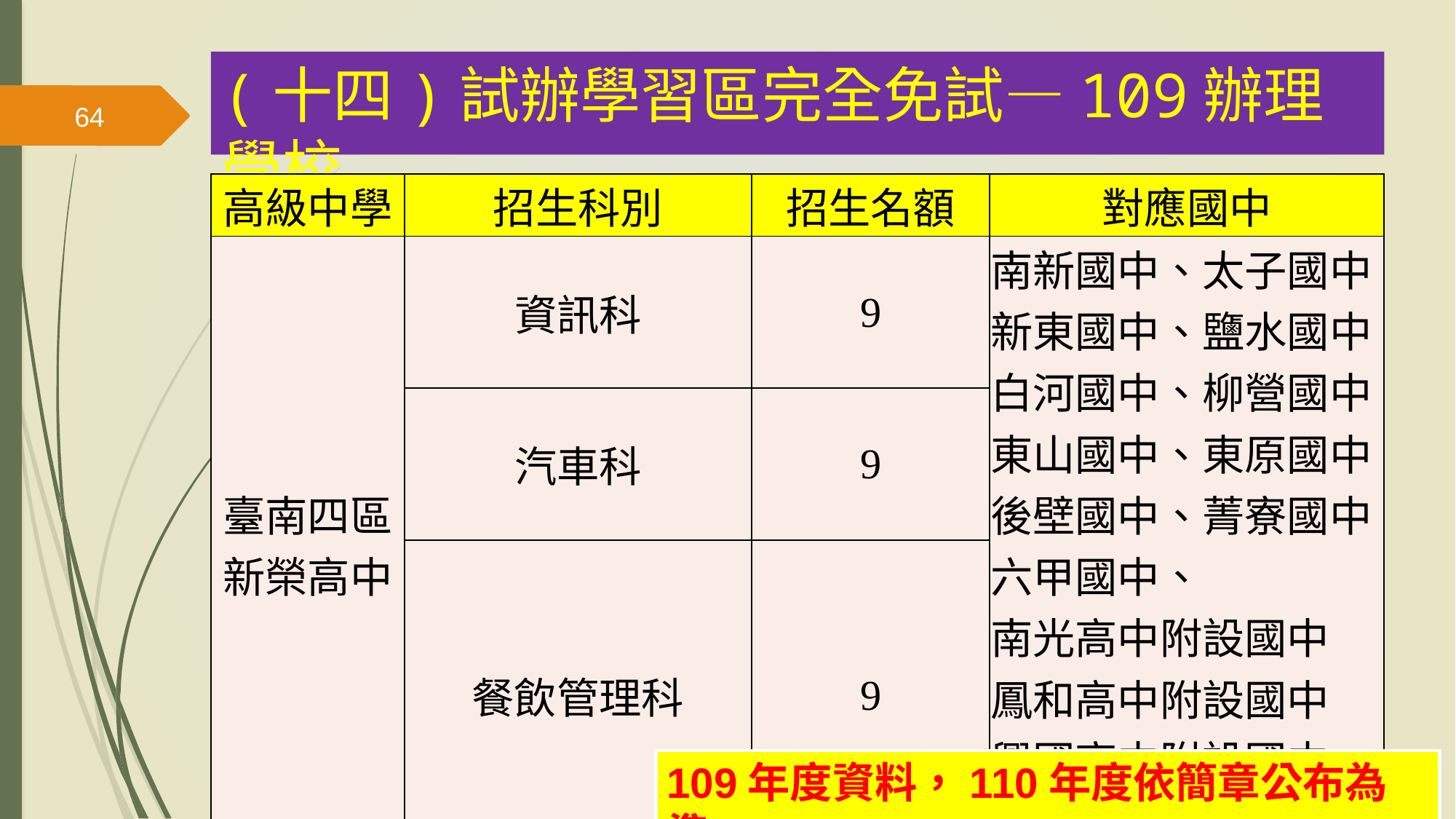

(十四)試辦學習區完全免試—109辦理學校
64
| 高級中學 | 招生科別 | 招生名額 | 對應國中 |
| --- | --- | --- | --- |
| 臺南四區 新榮高中 | 資訊科 | 9 | 南新國中、太子國中 新東國中、鹽水國中 白河國中、柳營國中 東山國中、東原國中 後壁國中、菁寮國中 六甲國中、 南光高中附設國中 鳳和高中附設國中 興國高中附設國中 明達高中附設國中 |
|  | 汽車科 | 9 |  |
|  | 餐飲管理科 | 9 |  |
109年度資料，110年度依簡章公布為準